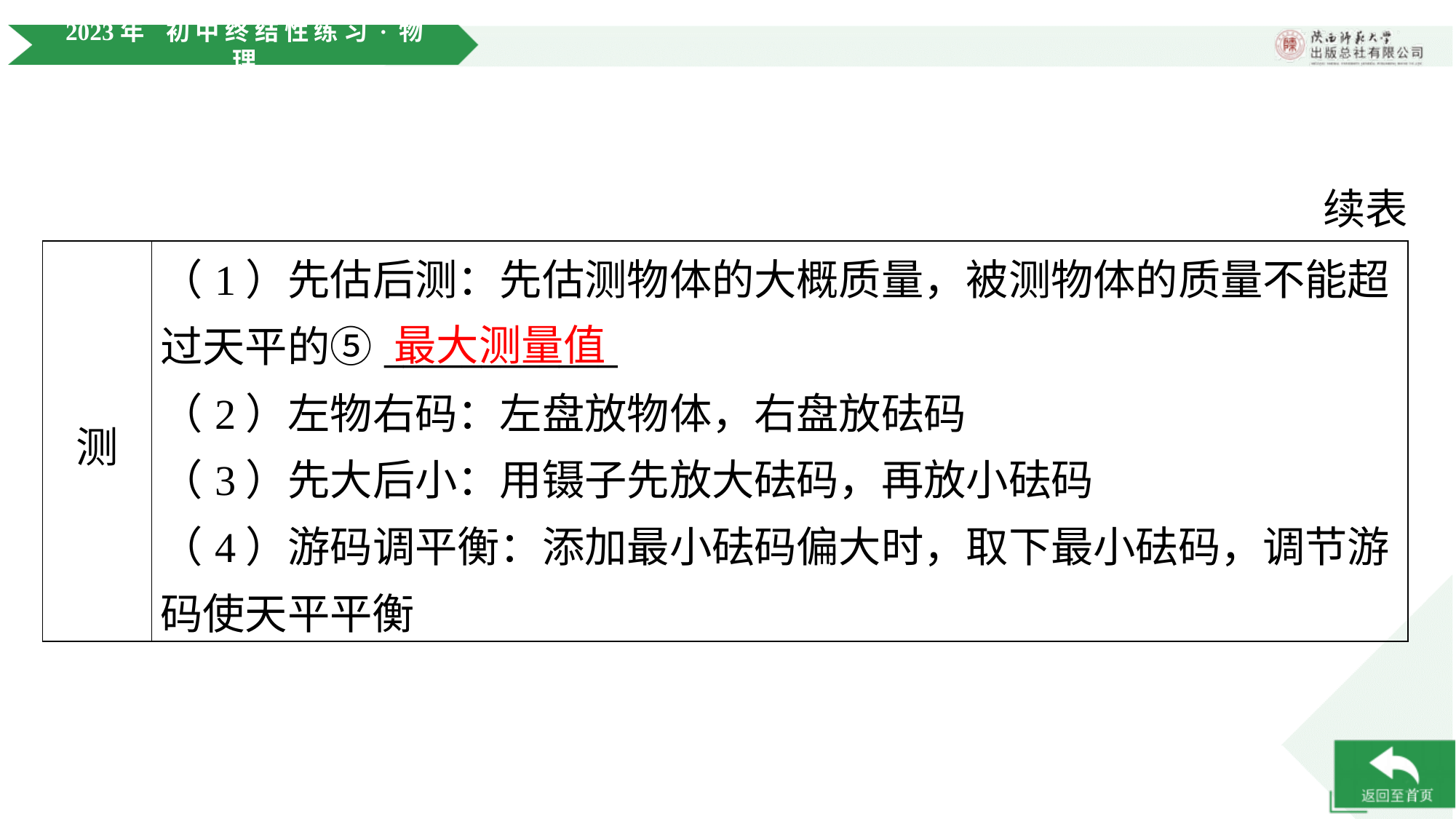

续表
| 测 | （1）先估后测：先估测物体的大概质量，被测物体的质量不能超 过天平的⑤\_\_\_\_\_\_\_\_\_\_\_\_ （2）左物右码：左盘放物体，右盘放砝码 （3）先大后小：用镊子先放大砝码，再放小砝码 （4）游码调平衡：添加最小砝码偏大时，取下最小砝码，调节游 码使天平平衡 |
| --- | --- |
最大测量值